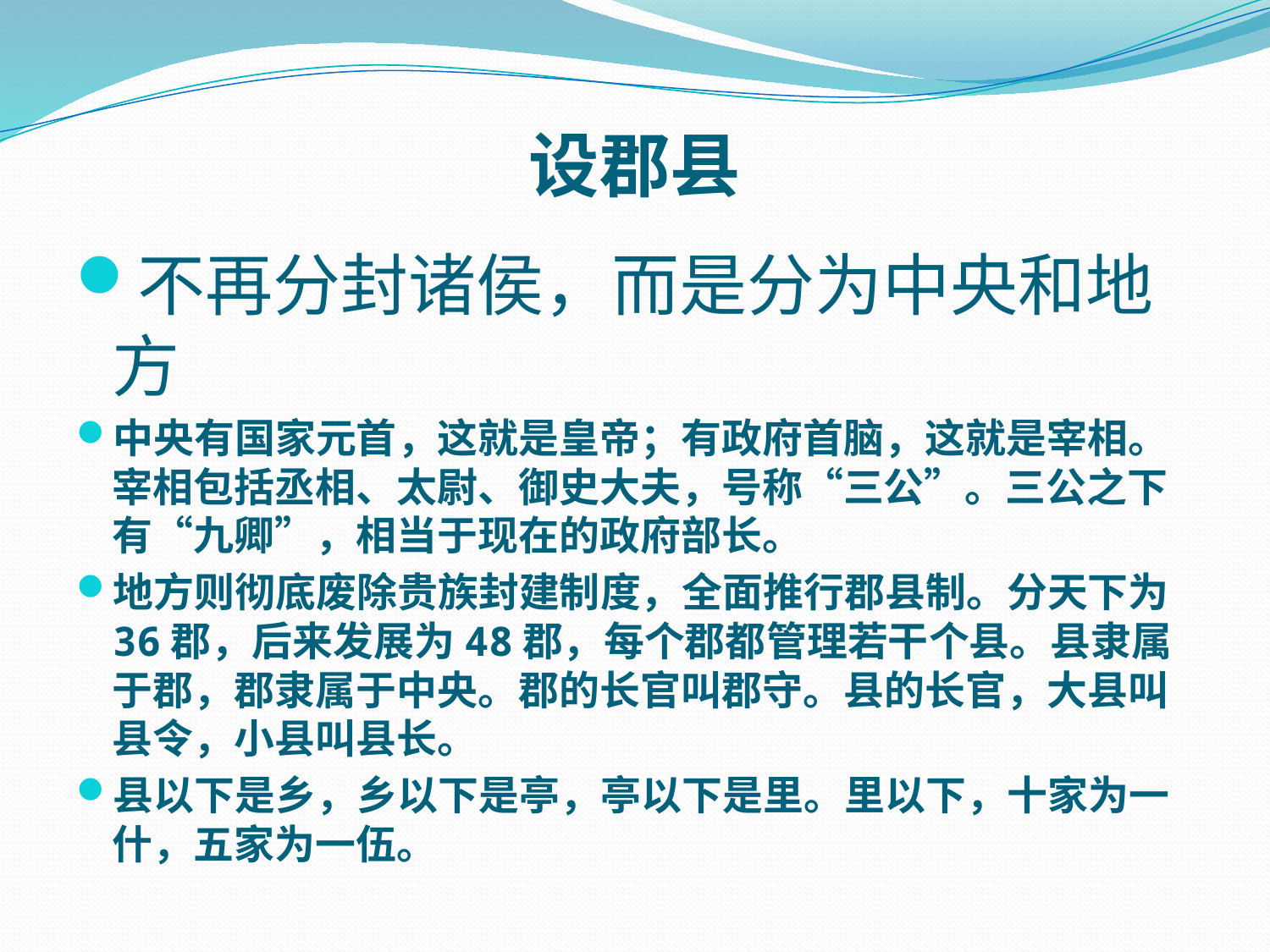

# 设郡县
不再分封诸侯，而是分为中央和地方
中央有国家元首，这就是皇帝；有政府首脑，这就是宰相。宰相包括丞相、太尉、御史大夫，号称“三公”。三公之下有“九卿”，相当于现在的政府部长。
地方则彻底废除贵族封建制度，全面推行郡县制。分天下为36郡，后来发展为48郡，每个郡都管理若干个县。县隶属于郡，郡隶属于中央。郡的长官叫郡守。县的长官，大县叫县令，小县叫县长。
县以下是乡，乡以下是亭，亭以下是里。里以下，十家为一什，五家为一伍。